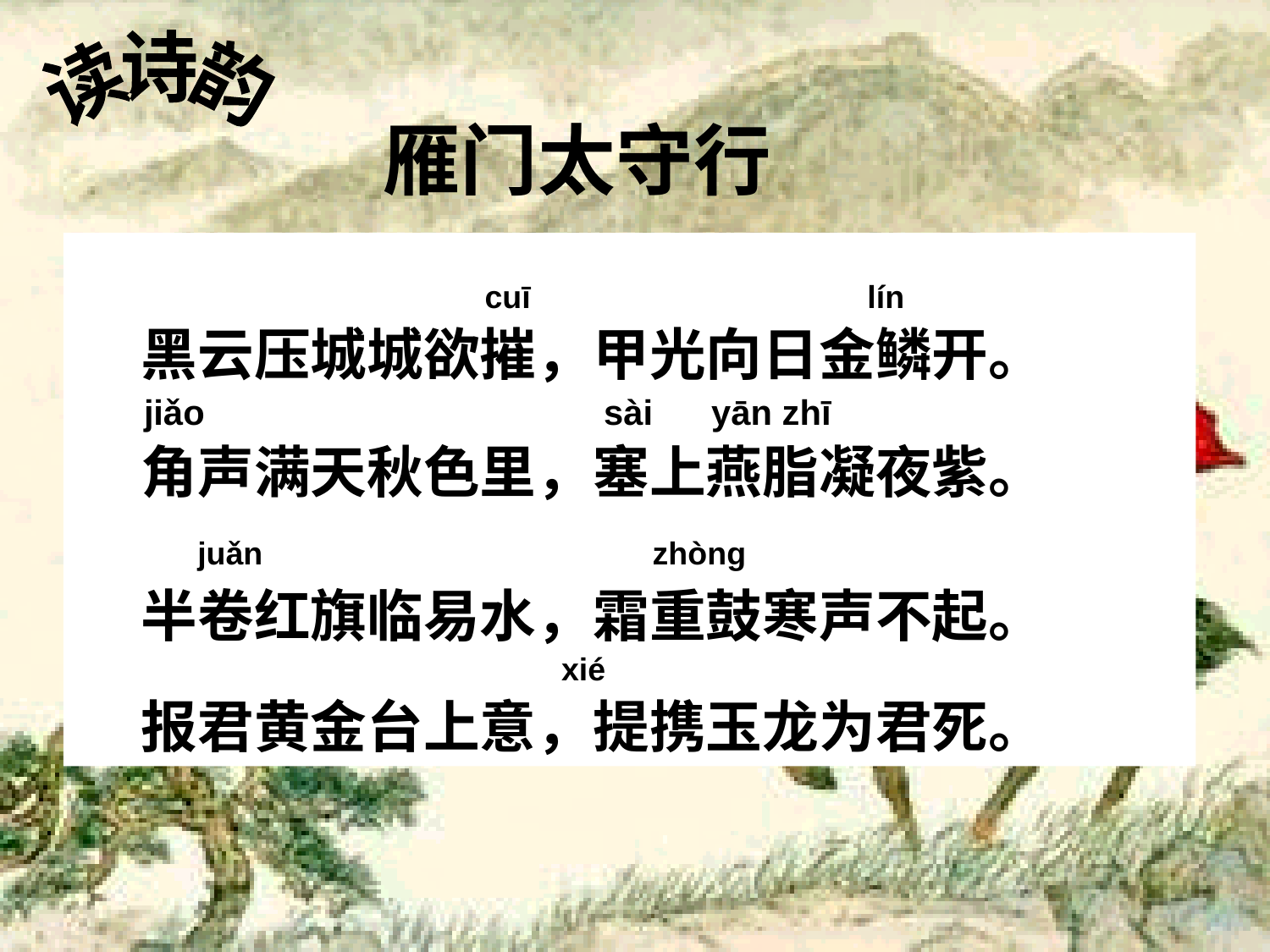

读诗韵
雁门太守行

                                              cuī                                      lín
    黑云压城城欲摧，甲光向日金鳞开。
　   jiǎo                                         sài      yān zhī
    角声满天秋色里，塞上燕脂凝夜紫。
　    juǎn                                            zhòng
    半卷红旗临易水，霜重鼓寒声不起。
　                                                              xié
    报君黄金台上意，提携玉龙为君死。